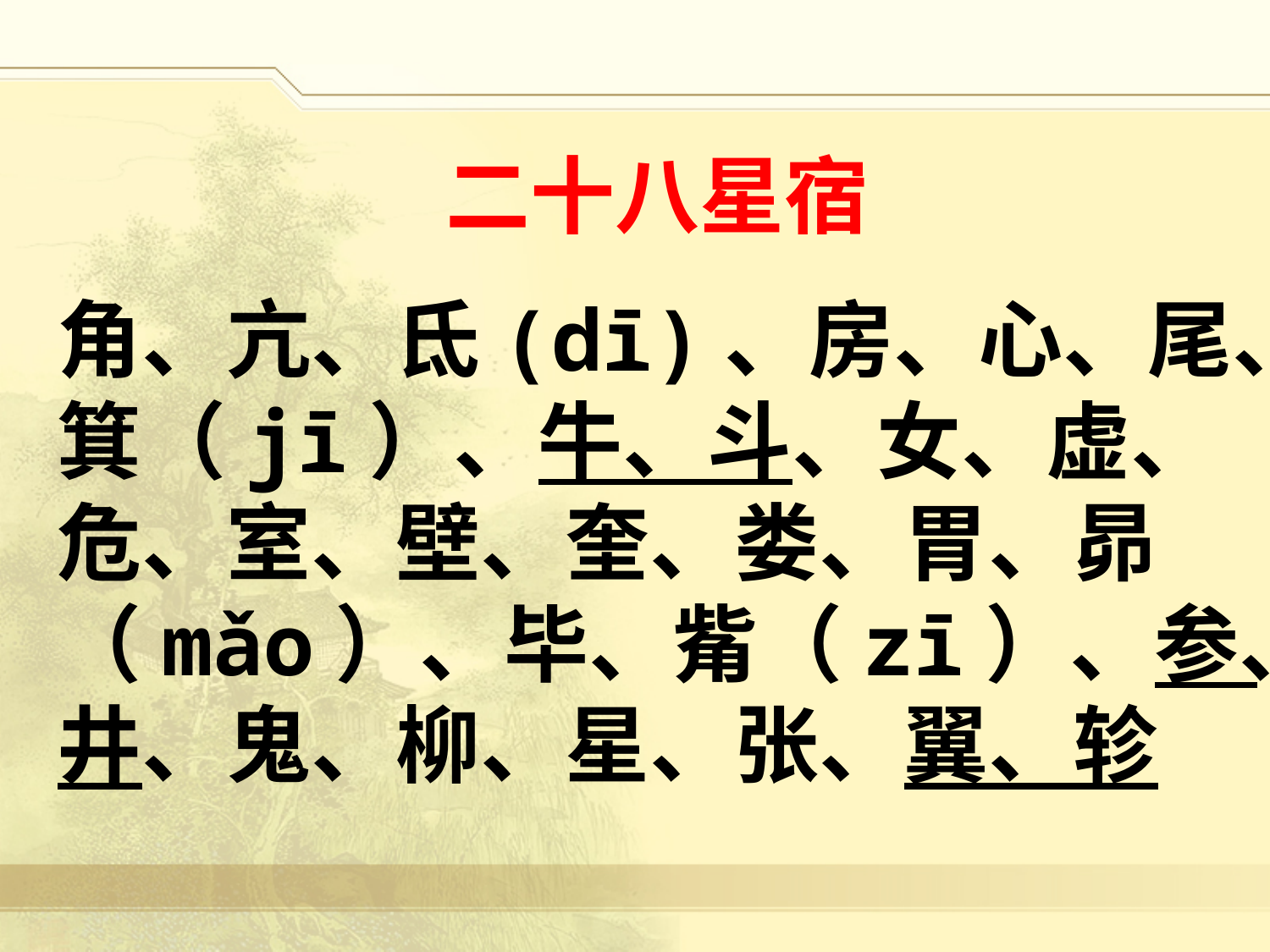

二十八星宿
角、亢、氐(dī)、房、心、尾、箕（jī）、牛、斗、女、虚、危、室、壁、奎、娄、胃、昴（mǎo）、毕、觜（zī）、参、井、鬼、柳、星、张、翼、轸